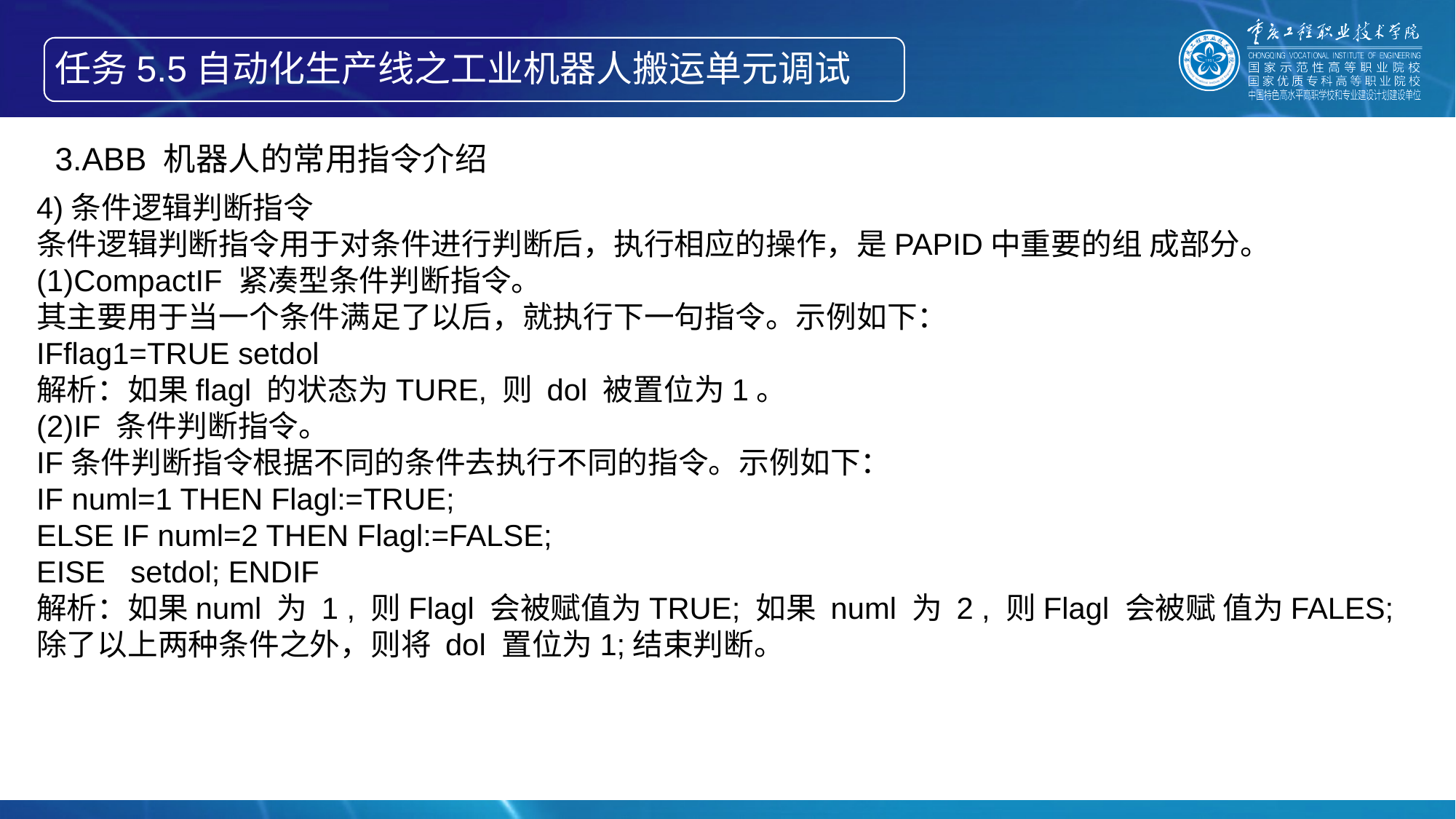

任务5.5自动化生产线之工业机器人搬运单元调试
3.ABB 机器人的常用指令介绍
4)条件逻辑判断指令
条件逻辑判断指令用于对条件进行判断后，执行相应的操作，是PAPID中重要的组 成部分。
(1)CompactIF 紧凑型条件判断指令。
其主要用于当一个条件满足了以后，就执行下一句指令。示例如下：
IFflag1=TRUE setdol
解析：如果flagl 的状态为TURE, 则 dol 被置位为1。
(2)IF 条件判断指令。
IF条件判断指令根据不同的条件去执行不同的指令。示例如下：
IF numl=1 THEN Flagl:=TRUE;
ELSE IF numl=2 THEN Flagl:=FALSE;
EISE   setdol; ENDIF
解析：如果numl 为 1 , 则Flagl 会被赋值为TRUE; 如果 numl 为 2 , 则Flagl 会被赋 值为FALES; 除了以上两种条件之外，则将 dol 置位为1;结束判断。